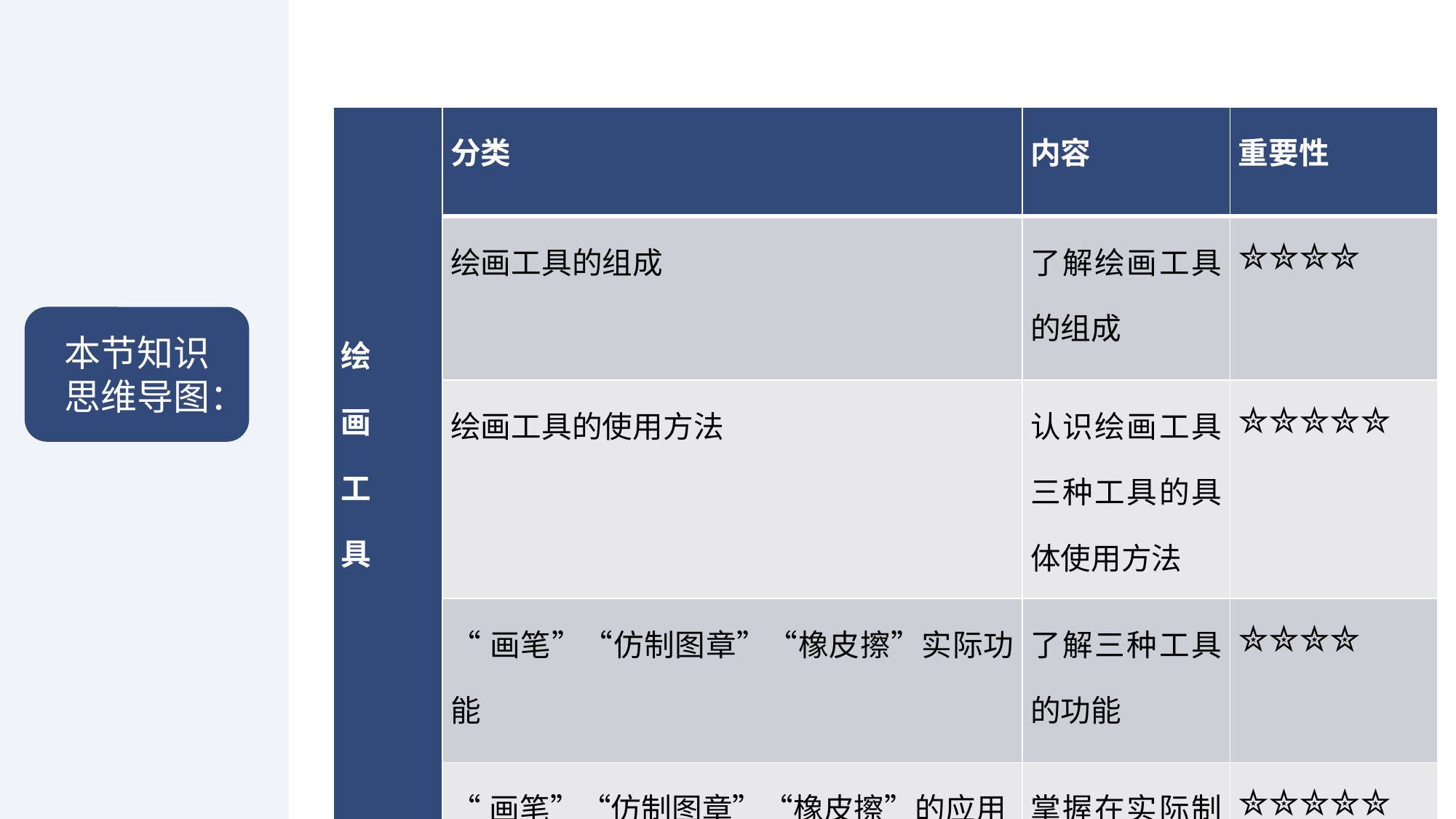

| 绘 画 工 具 | 分类 | 内容 | 重要性 |
| --- | --- | --- | --- |
|  | 绘画工具的组成 | 了解绘画工具的组成 | ✮✮✮✮ |
|  | 绘画工具的使用方法 | 认识绘画工具三种工具的具体使用方法 | ✮✮✮✮✮ |
|  | “画笔”“仿制图章”“橡皮擦”实际功能 | 了解三种工具的功能 | ✮✮✮✮ |
|  | “画笔”“仿制图章”“橡皮擦”的应用 | 掌握在实际制作中使用绘画工具 | ✮✮✮✮✮ |

本节知识思维导图：